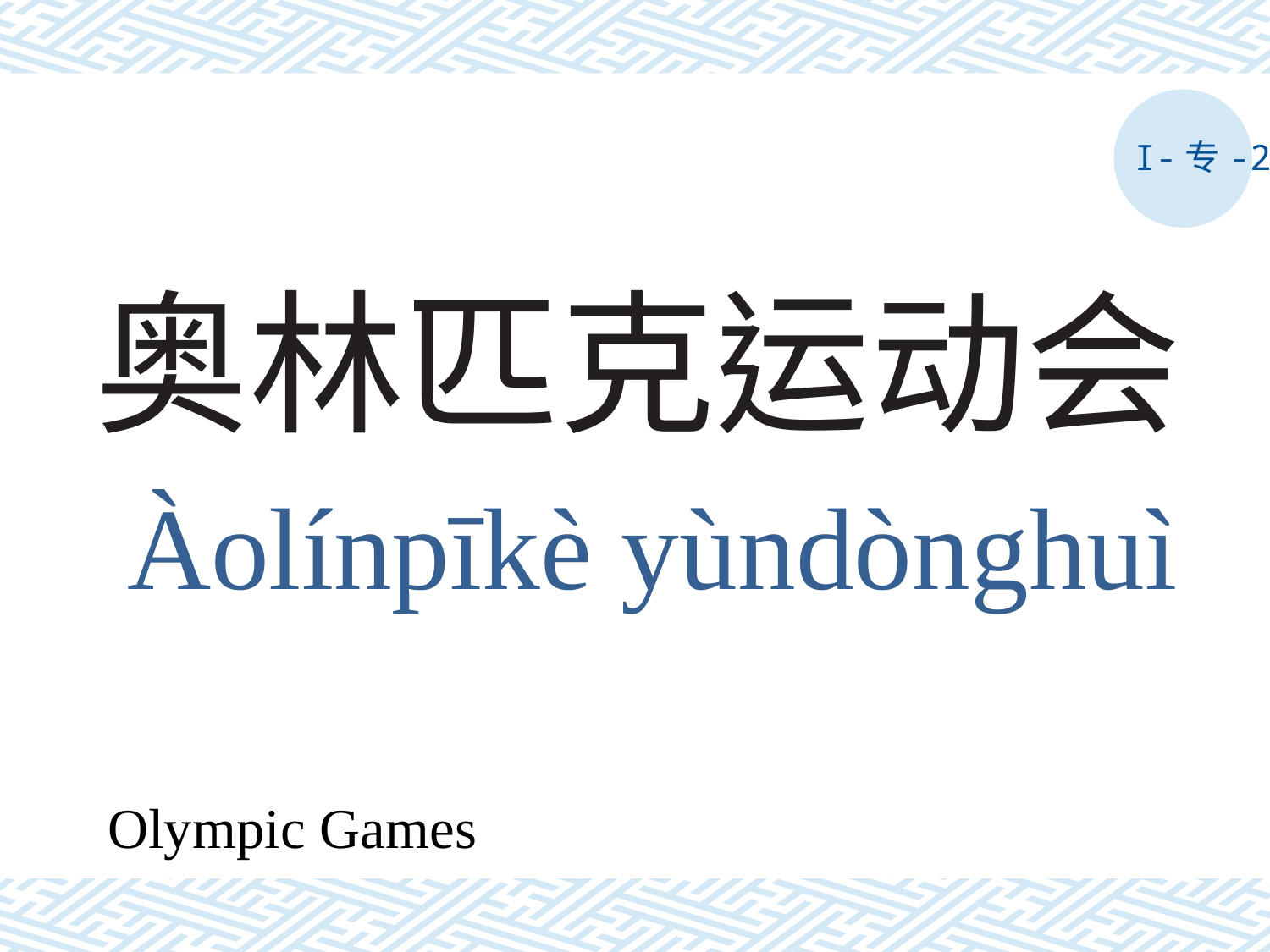

I-专-2
# 奥林匹克运动会
Àolínpīkè yùndònghuì
Olympic Games